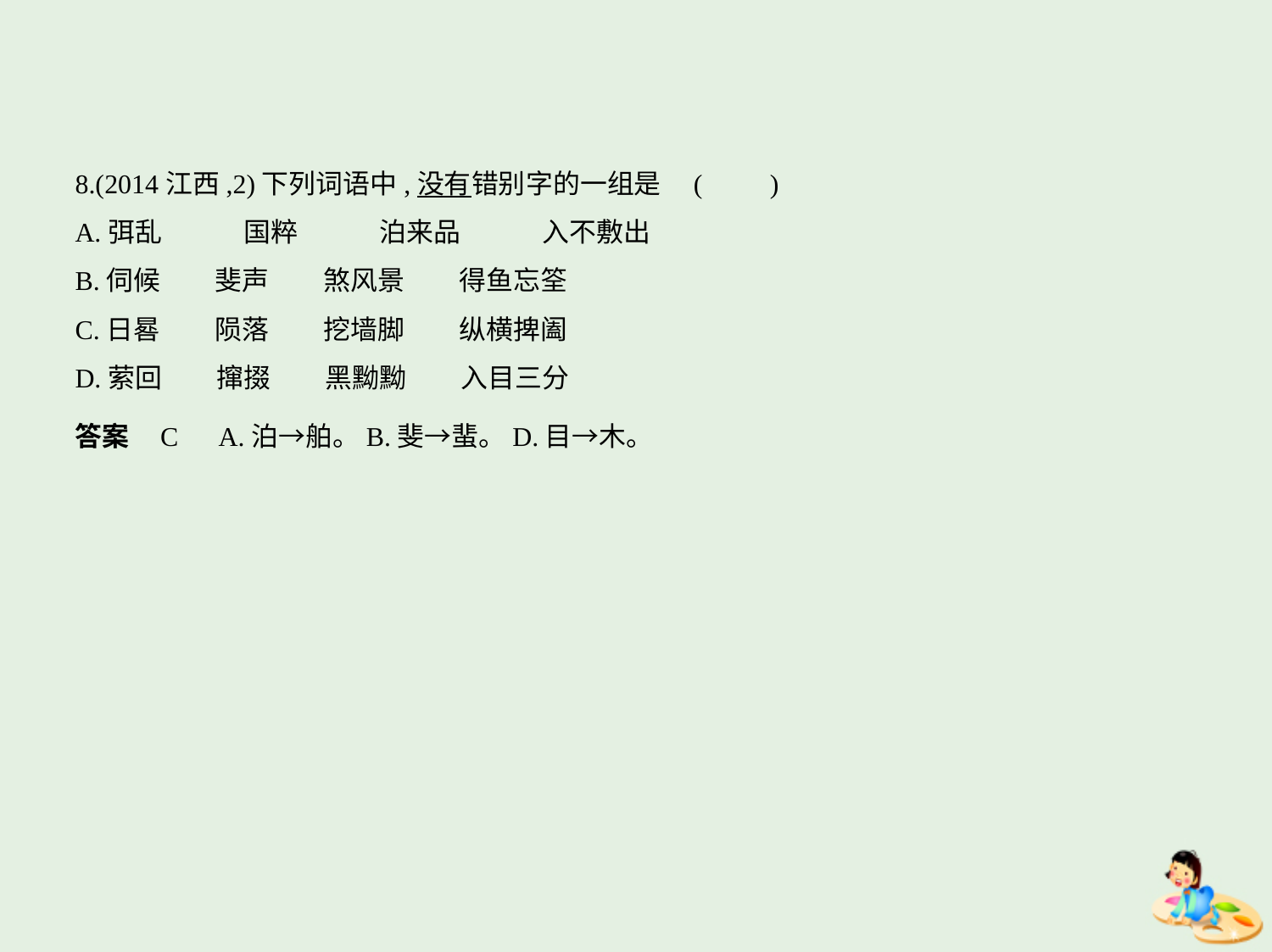

8.(2014江西,2)下列词语中,没有错别字的一组是 (　　)
A.弭乱　　　国粹　　　泊来品　　　入不敷出
B.伺候　　斐声　　煞风景　　得鱼忘筌
C.日晷　　陨落　　挖墙脚　　纵横捭阖
D.萦回　　撺掇　　黑黝黝　　入目三分
答案    C　A.泊→舶。B.斐→蜚。D.目→木。